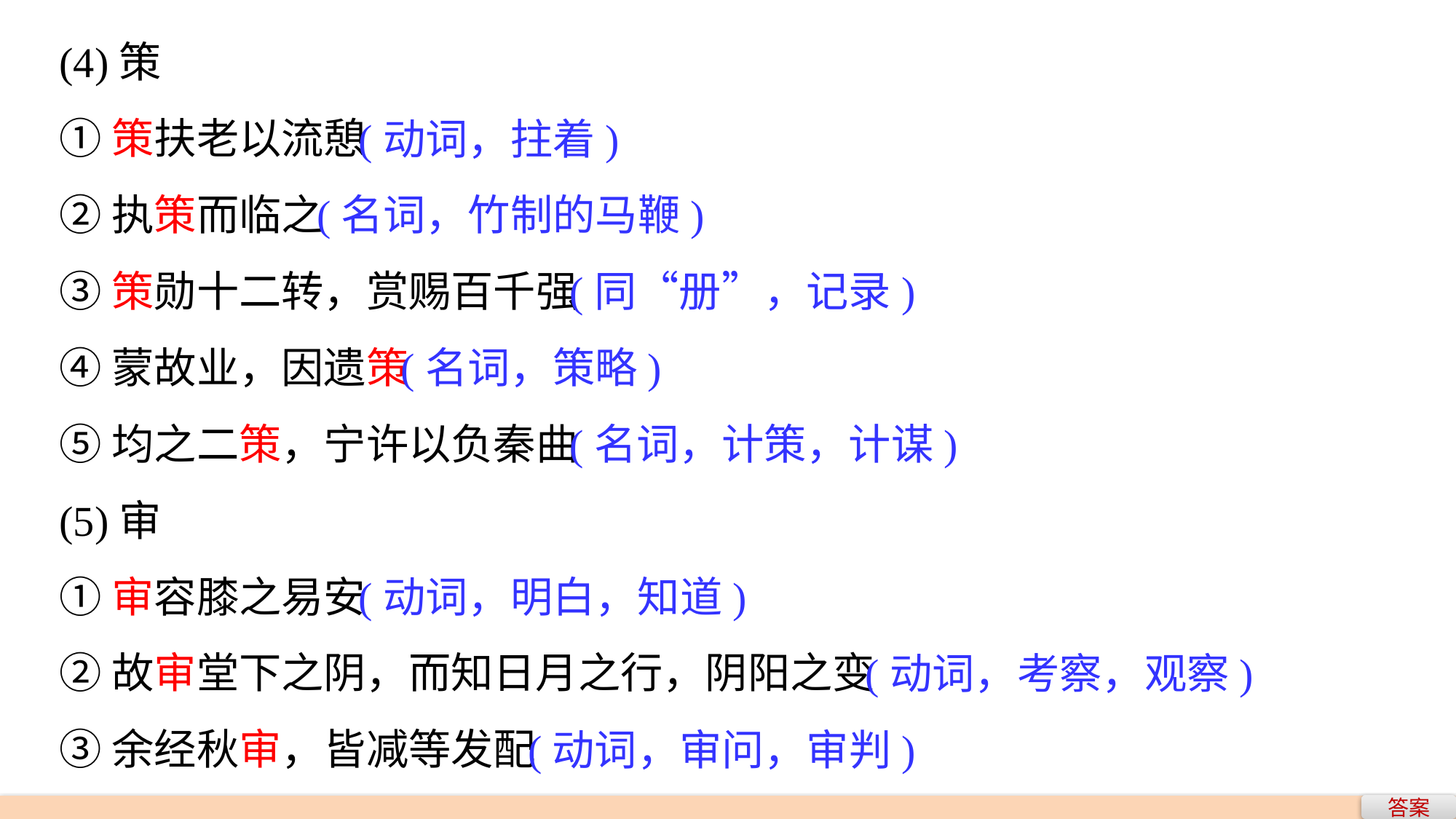

(4)策
①策扶老以流憩
②执策而临之
③策勋十二转，赏赐百千强
④蒙故业，因遗策
⑤均之二策，宁许以负秦曲
(5)审
①审容膝之易安
②故审堂下之阴，而知日月之行，阴阳之变
③余经秋审，皆减等发配
    (动词，拄着)
(名词，竹制的马鞭)
                        (同“册”，记录)
        (名词，策略)
                        (名词，计策，计谋)

    (动词，明白，知道)
                                                    (动词，考察，观察)
                    (动词，审问，审判)
答案